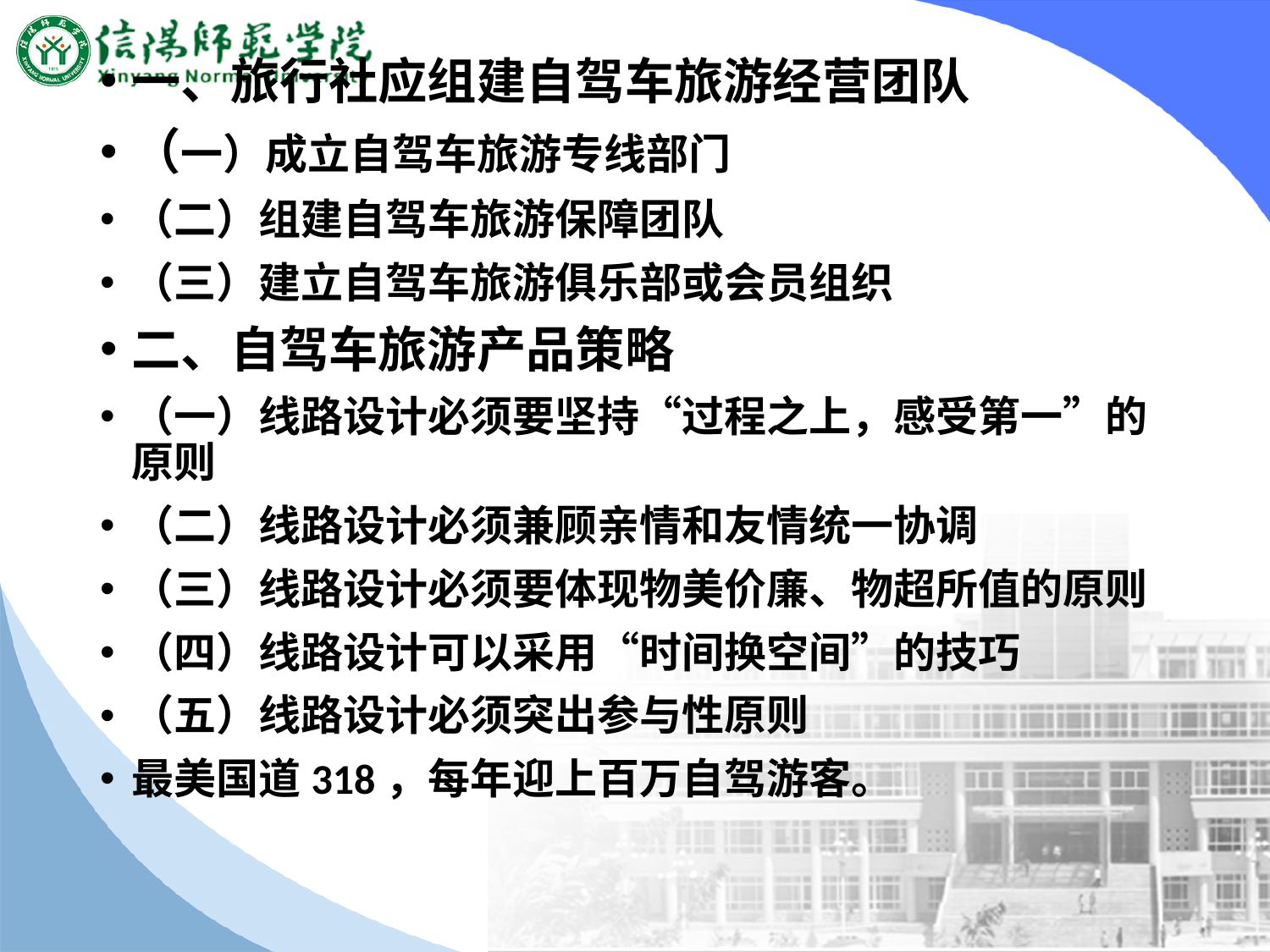

一、旅行社应组建自驾车旅游经营团队
（一）成立自驾车旅游专线部门
（二）组建自驾车旅游保障团队
（三）建立自驾车旅游俱乐部或会员组织
二、自驾车旅游产品策略
（一）线路设计必须要坚持“过程之上，感受第一”的原则
（二）线路设计必须兼顾亲情和友情统一协调
（三）线路设计必须要体现物美价廉、物超所值的原则
（四）线路设计可以采用“时间换空间”的技巧
（五）线路设计必须突出参与性原则
最美国道318，每年迎上百万自驾游客。

#